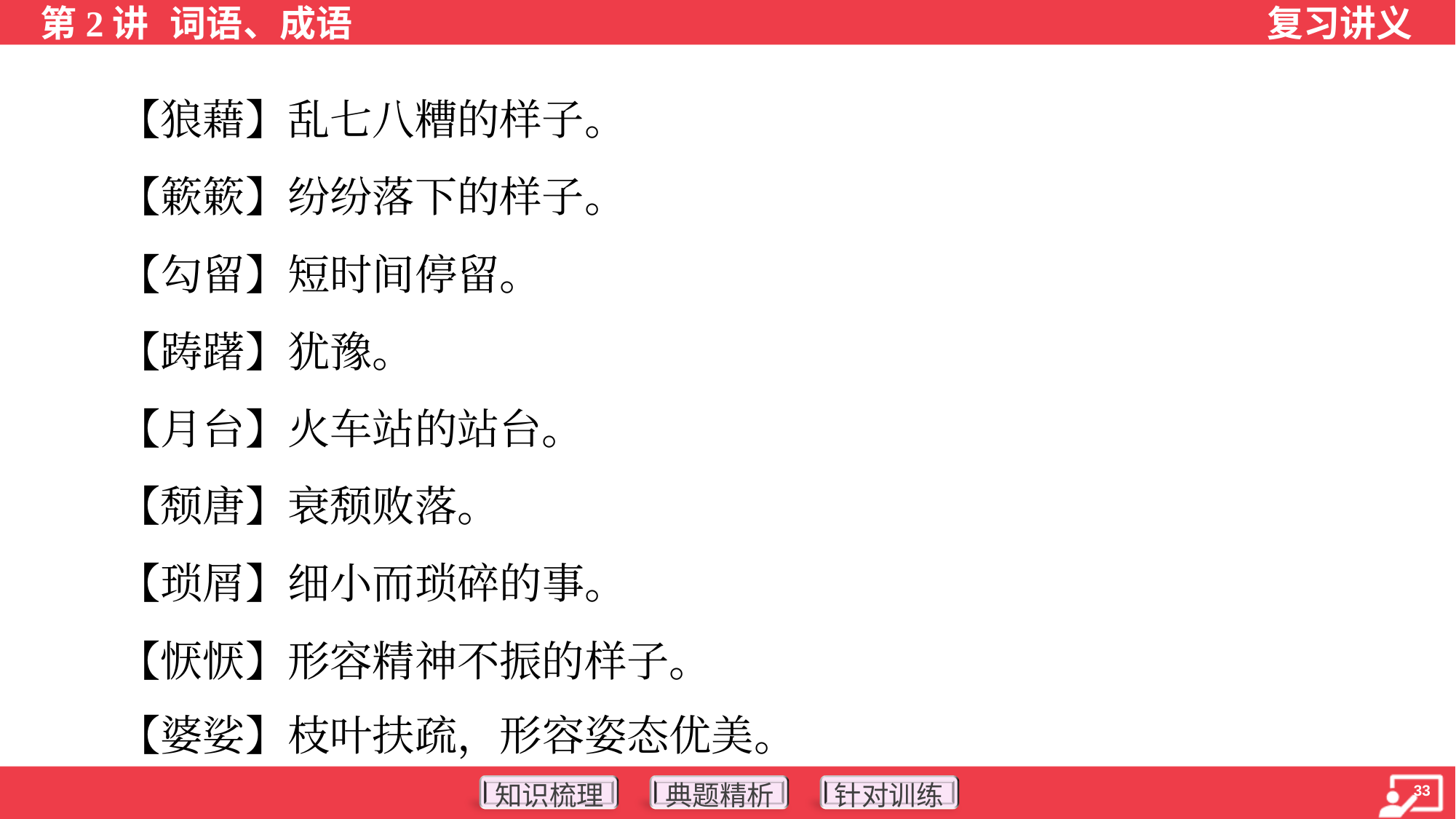

【狼藉】乱七八糟的样子。
    【簌簌】纷纷落下的样子。
    【勾留】短时间停留。
    【踌躇】犹豫。
    【月台】火车站的站台。
    【颓唐】衰颓败落。
    【琐屑】细小而琐碎的事。
    【恹恹】形容精神不振的样子。
    【婆娑】枝叶扶疏，形容姿态优美。